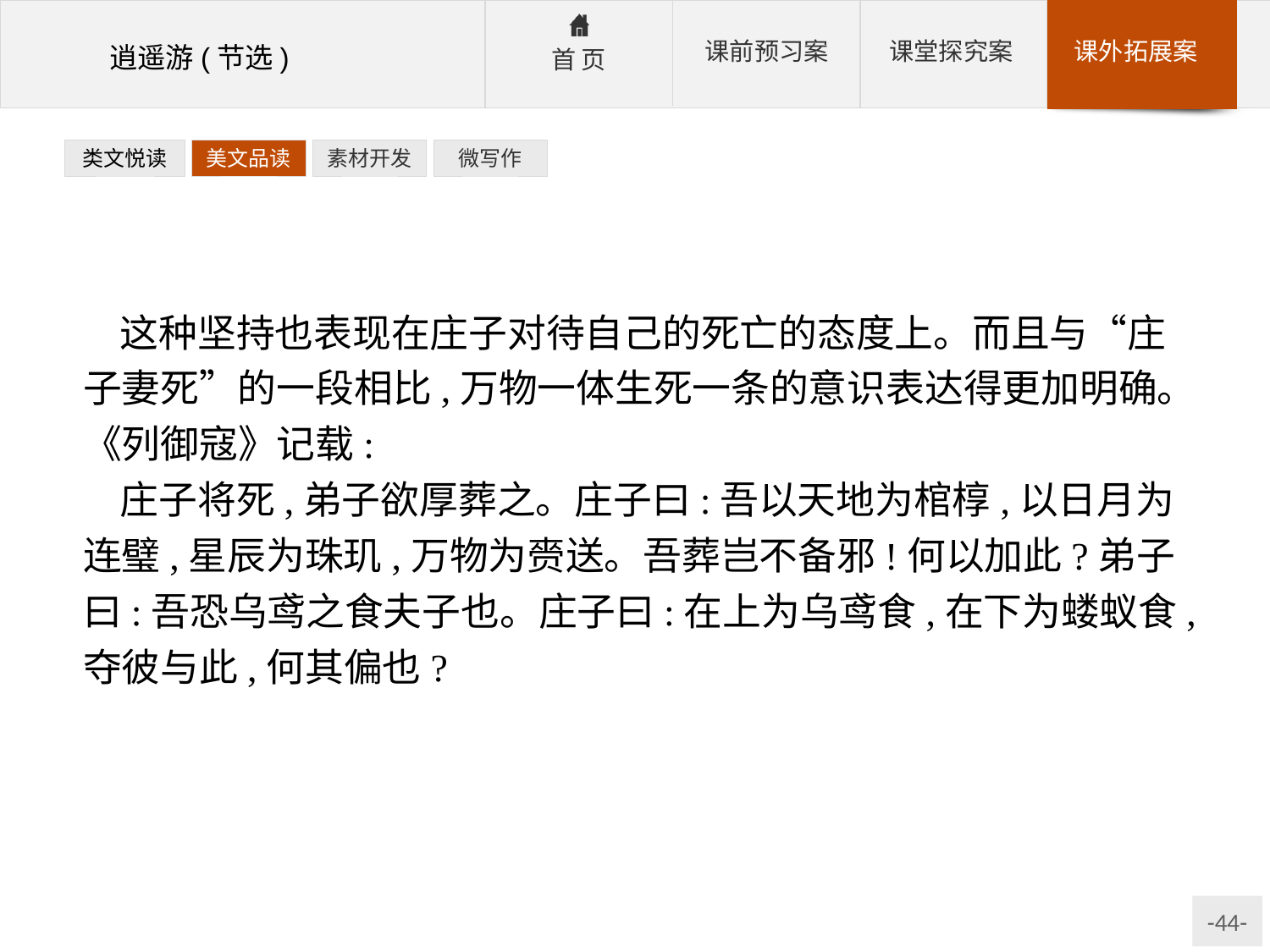

类文悦读
美文品读
素材开发
微写作
这种坚持也表现在庄子对待自己的死亡的态度上。而且与“庄子妻死”的一段相比,万物一体生死一条的意识表达得更加明确。《列御寇》记载:
庄子将死,弟子欲厚葬之。庄子曰:吾以天地为棺椁,以日月为连璧,星辰为珠玑,万物为赍送。吾葬岂不备邪!何以加此?弟子曰:吾恐乌鸢之食夫子也。庄子曰:在上为乌鸢食,在下为蝼蚁食,夺彼与此,何其偏也?